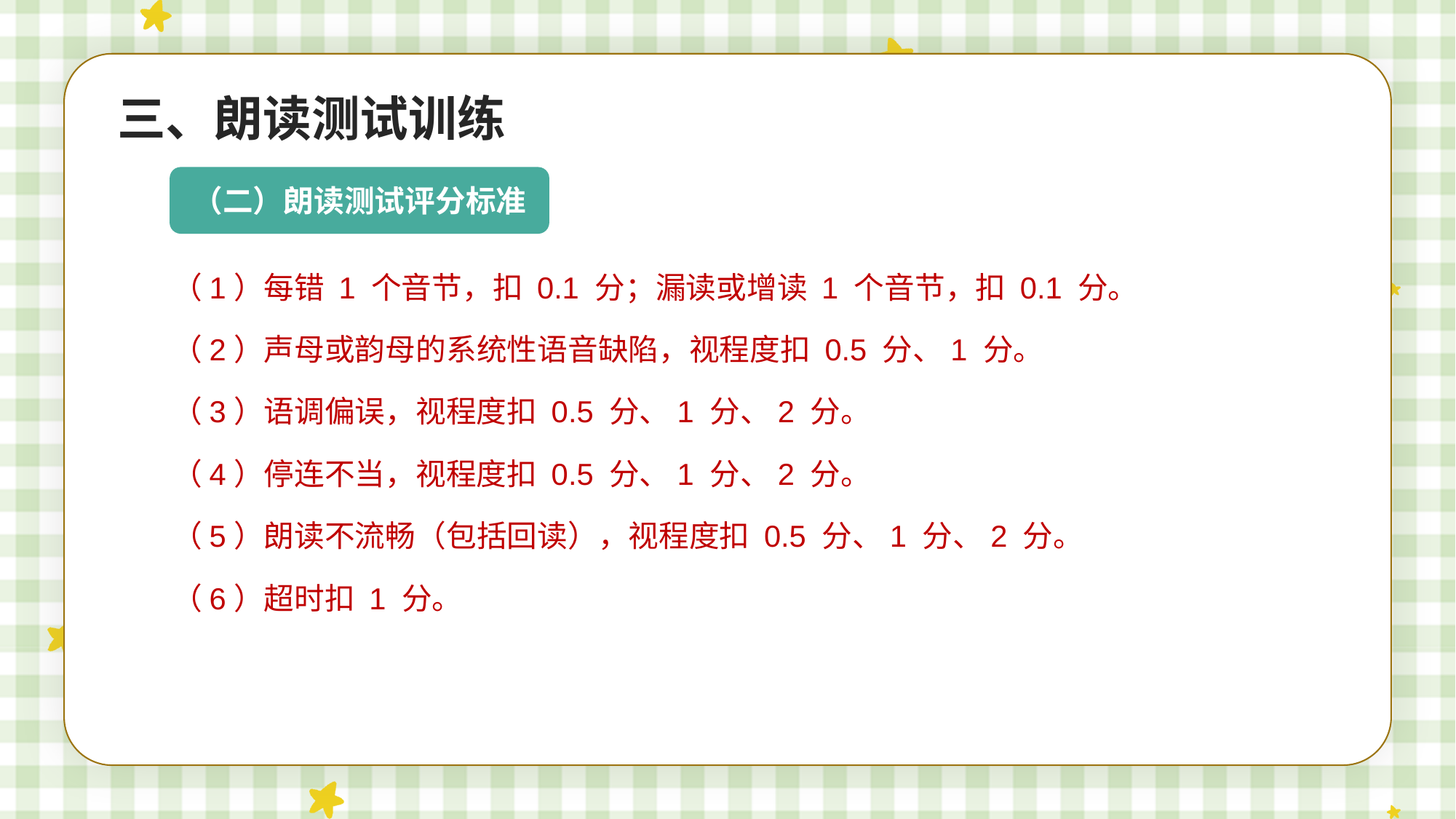

三、朗读测试训练
（二）朗读测试评分标准
（1）每错 1 个音节，扣 0.1 分；漏读或增读 1 个音节，扣 0.1 分。
（2）声母或韵母的系统性语音缺陷，视程度扣 0.5 分、1 分。
（3）语调偏误，视程度扣 0.5 分、1 分、2 分。
（4）停连不当，视程度扣 0.5 分、1 分、2 分。
（5）朗读不流畅（包括回读），视程度扣 0.5 分、1 分、2 分。
（6）超时扣 1 分。